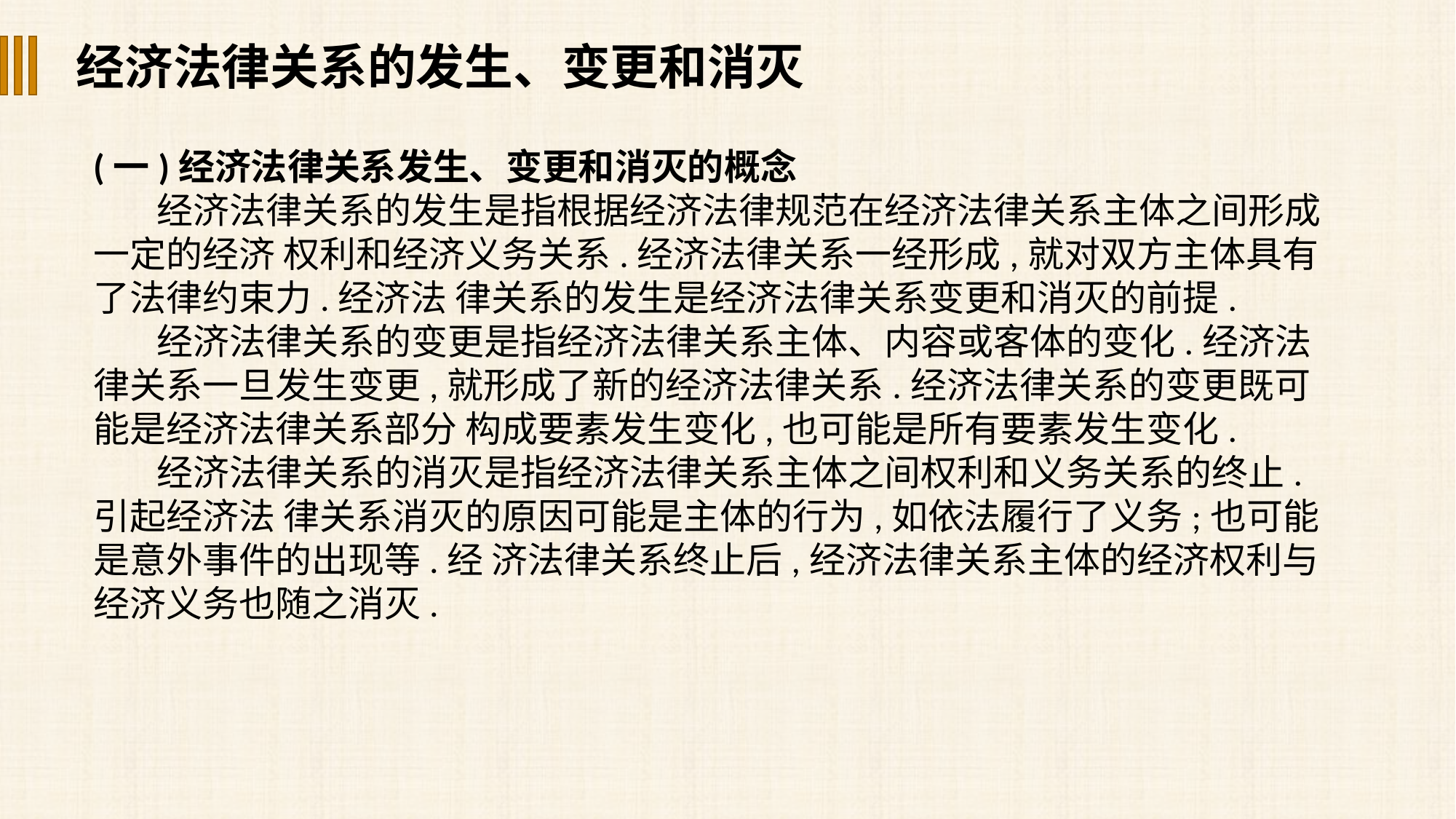

经济法律关系的发生、变更和消灭

(一)经济法律关系发生、变更和消灭的概念
经济法律关系的发生是指根据经济法律规范在经济法律关系主体之间形成一定的经济 权利和经济义务关系.经济法律关系一经形成,就对双方主体具有了法律约束力.经济法 律关系的发生是经济法律关系变更和消灭的前提.
经济法律关系的变更是指经济法律关系主体、内容或客体的变化.经济法律关系一旦发生变更,就形成了新的经济法律关系.经济法律关系的变更既可能是经济法律关系部分 构成要素发生变化,也可能是所有要素发生变化.
经济法律关系的消灭是指经济法律关系主体之间权利和义务关系的终止.引起经济法 律关系消灭的原因可能是主体的行为,如依法履行了义务;也可能是意外事件的出现等.经 济法律关系终止后,经济法律关系主体的经济权利与经济义务也随之消灭.